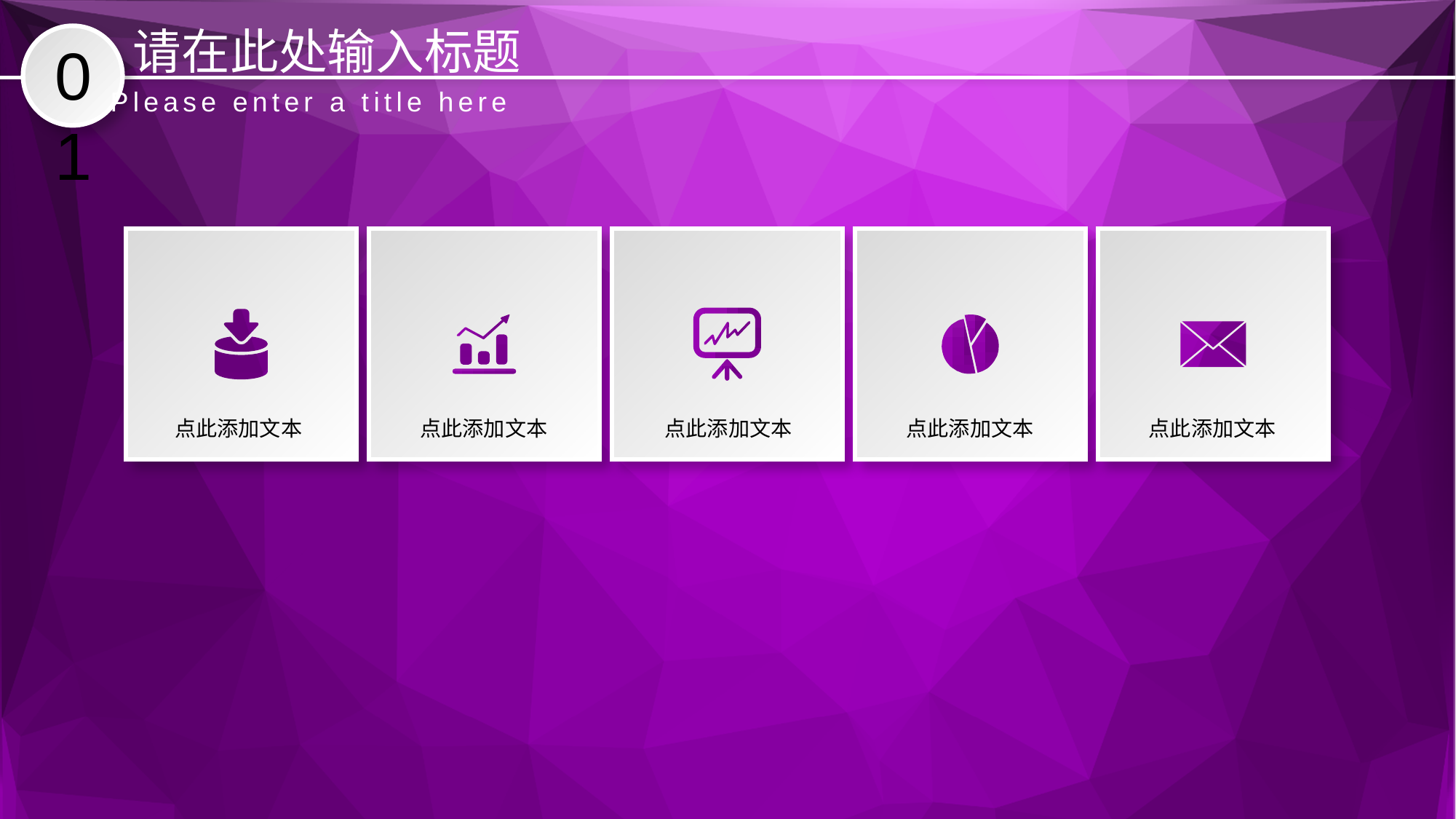

请在此处输入标题

01
Please enter a title here

点此添加文本

点此添加文本

点此添加文本

点此添加文本

点此添加文本